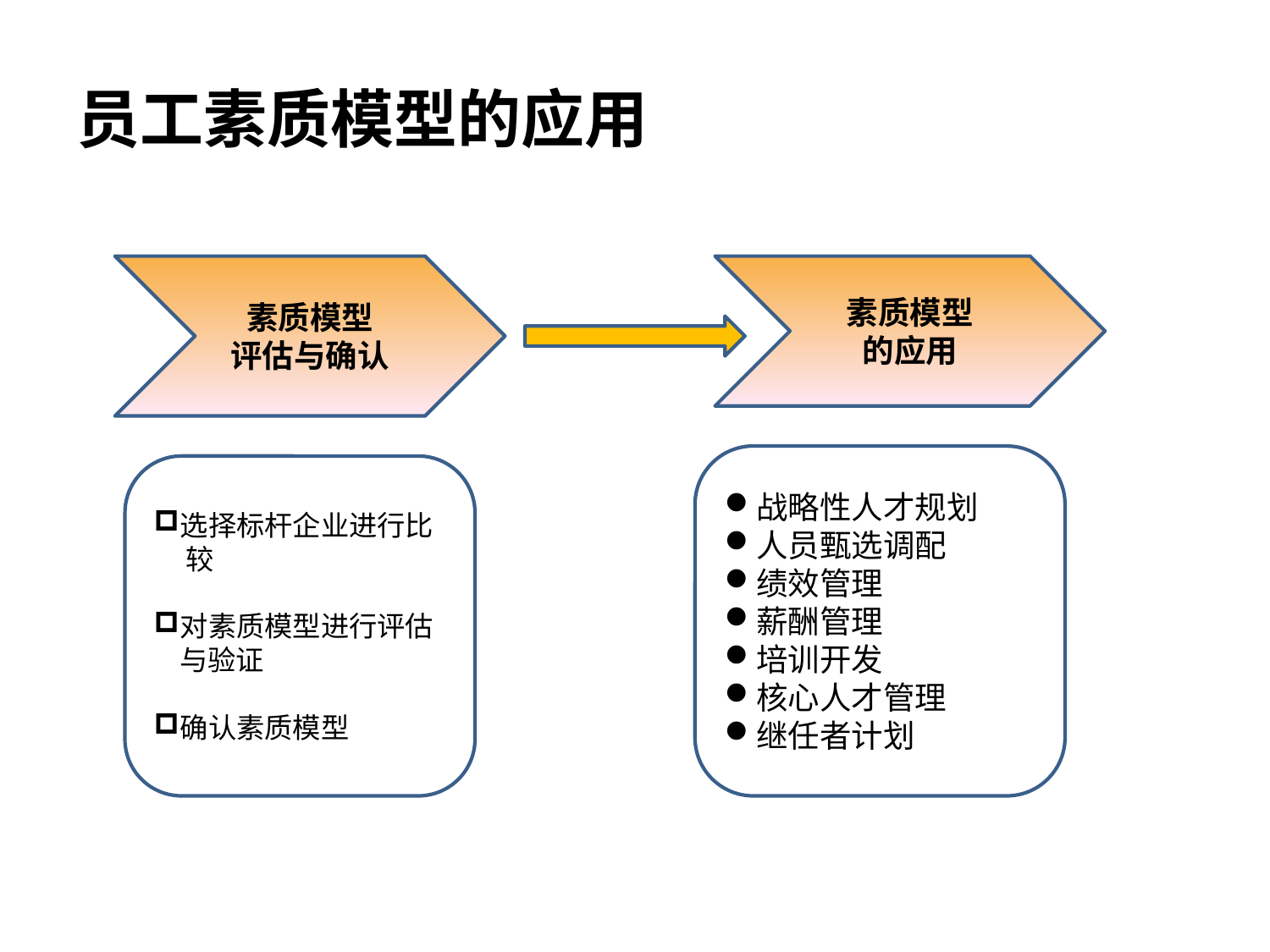

# 员工素质模型的应用

素质模型
评估与确认
素质模型
的应用

战略性人才规划
人员甄选调配
绩效管理
薪酬管理
培训开发
核心人才管理
继任者计划
选择标杆企业进行比
    较

对素质模型进行评估
   与验证

确认素质模型